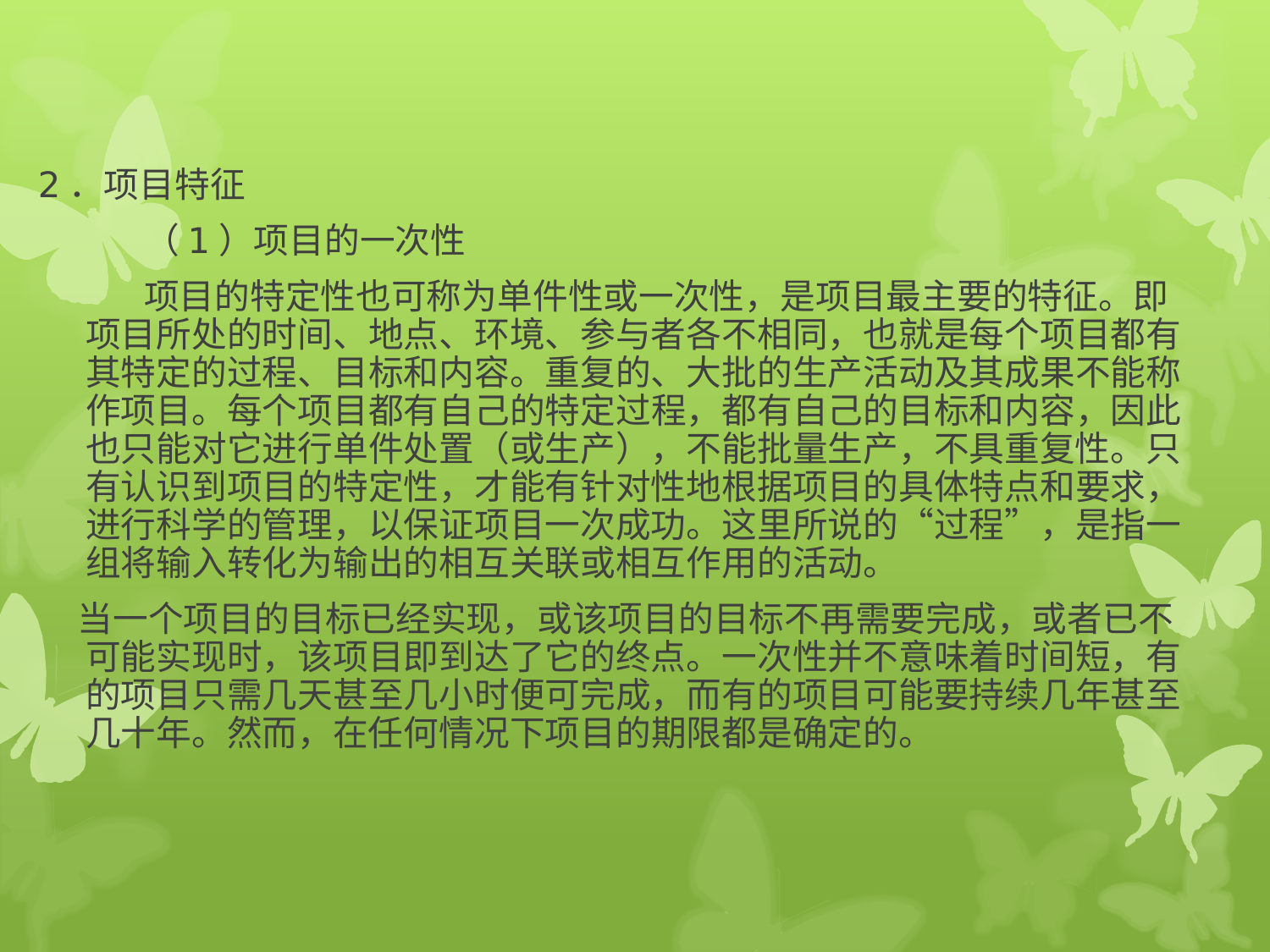

2．项目特征
　　　（1）项目的一次性
　　　项目的特定性也可称为单件性或一次性，是项目最主要的特征。即项目所处的时间、地点、环境、参与者各不相同，也就是每个项目都有其特定的过程、目标和内容。重复的、大批的生产活动及其成果不能称作项目。每个项目都有自己的特定过程，都有自己的目标和内容，因此也只能对它进行单件处置（或生产），不能批量生产，不具重复性。只有认识到项目的特定性，才能有针对性地根据项目的具体特点和要求，进行科学的管理，以保证项目一次成功。这里所说的“过程”，是指一组将输入转化为输出的相互关联或相互作用的活动。
    当一个项目的目标已经实现，或该项目的目标不再需要完成，或者已不可能实现时，该项目即到达了它的终点。一次性并不意味着时间短，有的项目只需几天甚至几小时便可完成，而有的项目可能要持续几年甚至几十年。然而，在任何情况下项目的期限都是确定的。